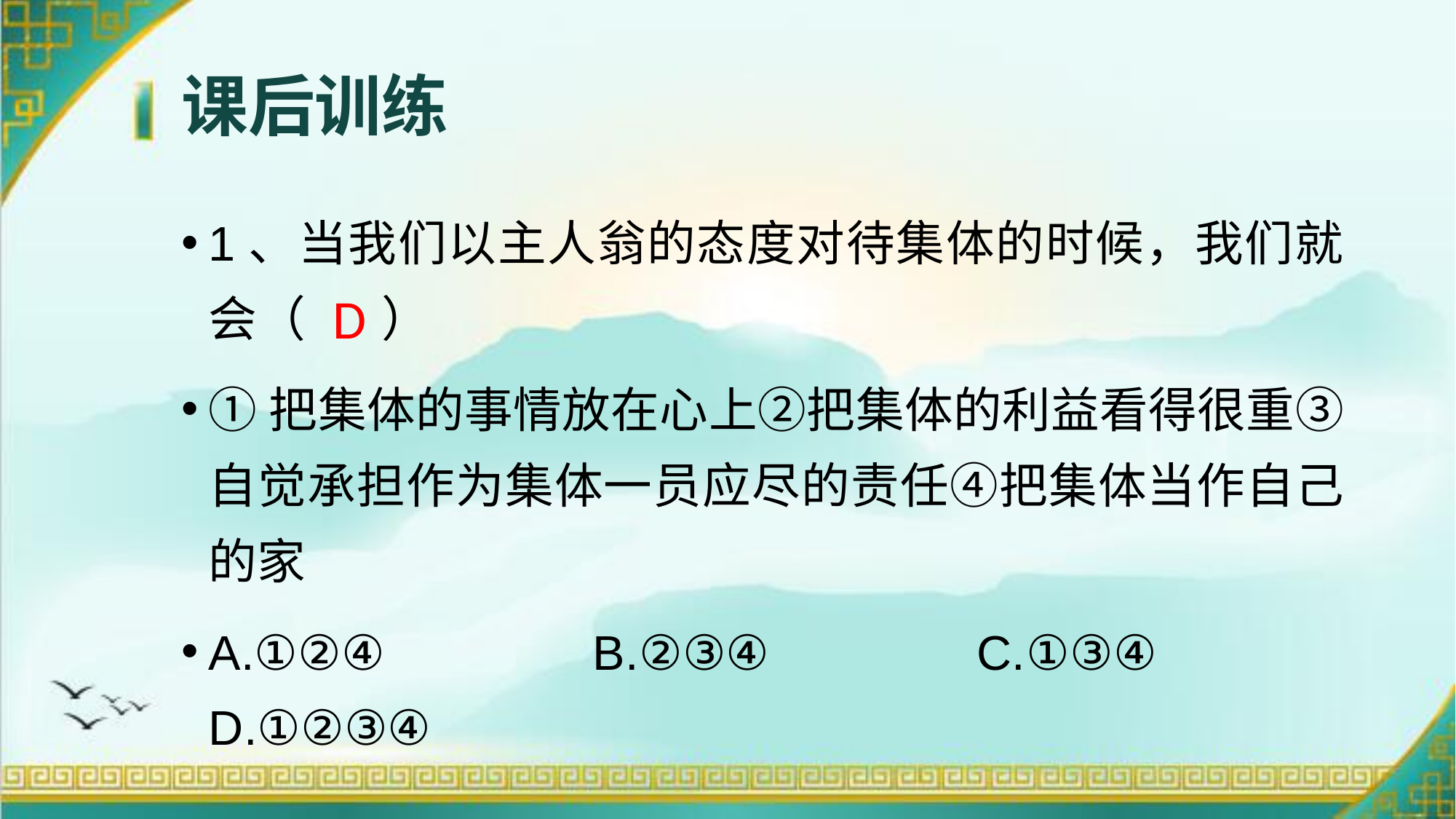

# 课后训练
1、当我们以主人翁的态度对待集体的时候，我们就会（       ）
①把集体的事情放在心上②把集体的利益看得很重③自觉承担作为集体一员应尽的责任④把集体当作自己的家
A.①②④          B.②③④          C.①③④          D.①②③④
D